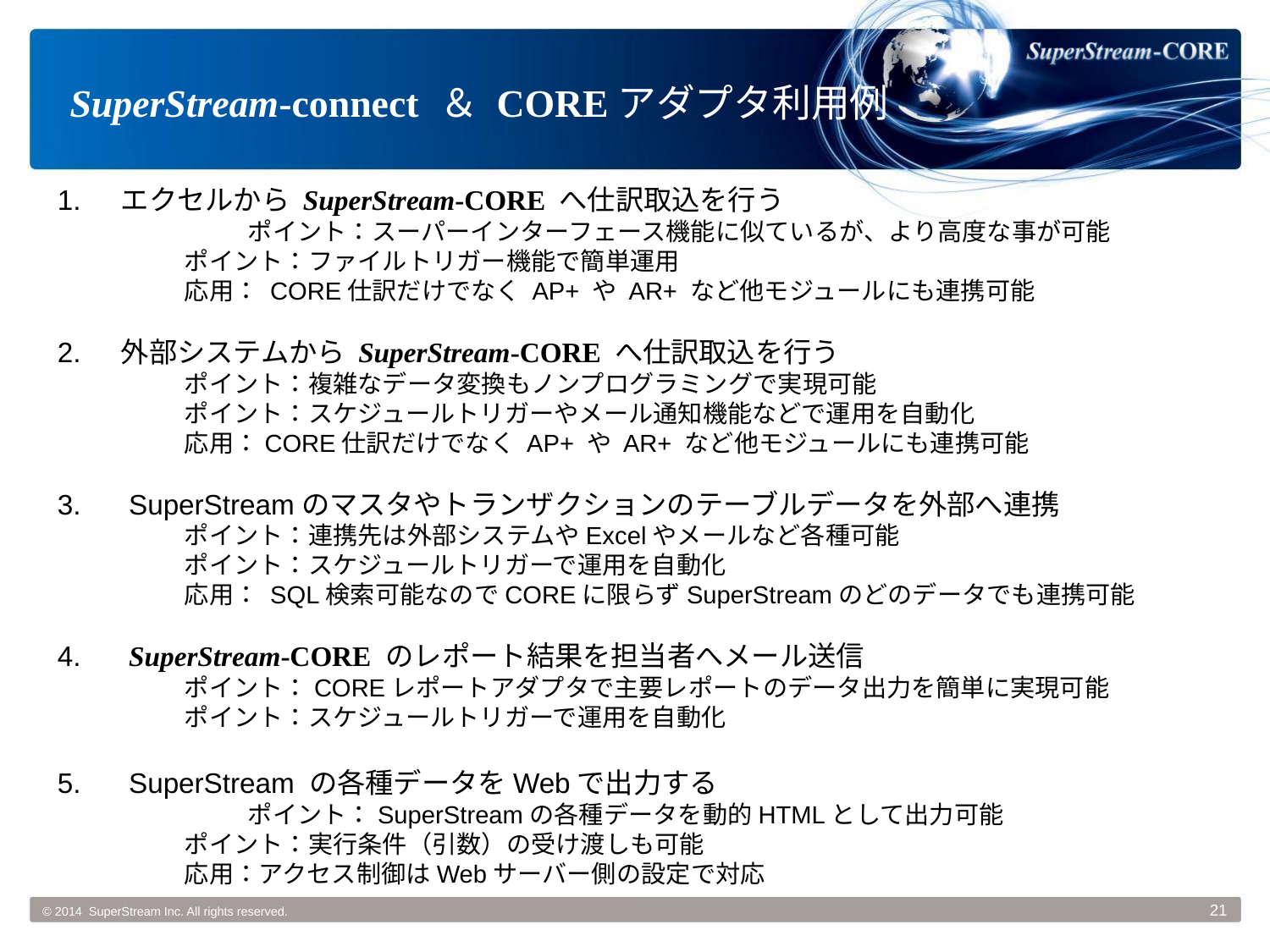

# SuperStream-connect ＆ COREアダプタ利用例
エクセルから SuperStream-CORE へ仕訳取込を行う
	ポイント：スーパーインターフェース機能に似ているが、より高度な事が可能
	ポイント：ファイルトリガー機能で簡単運用
	応用： CORE仕訳だけでなく AP+ や AR+ など他モジュールにも連携可能

外部システムから SuperStream-CORE へ仕訳取込を行う
	ポイント：複雑なデータ変換もノンプログラミングで実現可能
	ポイント：スケジュールトリガーやメール通知機能などで運用を自動化
	応用：CORE仕訳だけでなく AP+ や AR+ など他モジュールにも連携可能
 SuperStreamのマスタやトランザクションのテーブルデータを外部へ連携
	ポイント：連携先は外部システムやExcelやメールなど各種可能
	ポイント：スケジュールトリガーで運用を自動化
	応用： SQL検索可能なのでCOREに限らずSuperStreamのどのデータでも連携可能

 SuperStream-CORE のレポート結果を担当者へメール送信
	ポイント：COREレポートアダプタで主要レポートのデータ出力を簡単に実現可能
	ポイント：スケジュールトリガーで運用を自動化

 SuperStream の各種データをWebで出力する
	ポイント：SuperStreamの各種データを動的HTMLとして出力可能
	ポイント：実行条件（引数）の受け渡しも可能
	応用：アクセス制御はWebサーバー側の設定で対応
© 2014  SuperStream Inc. All rights reserved.
21